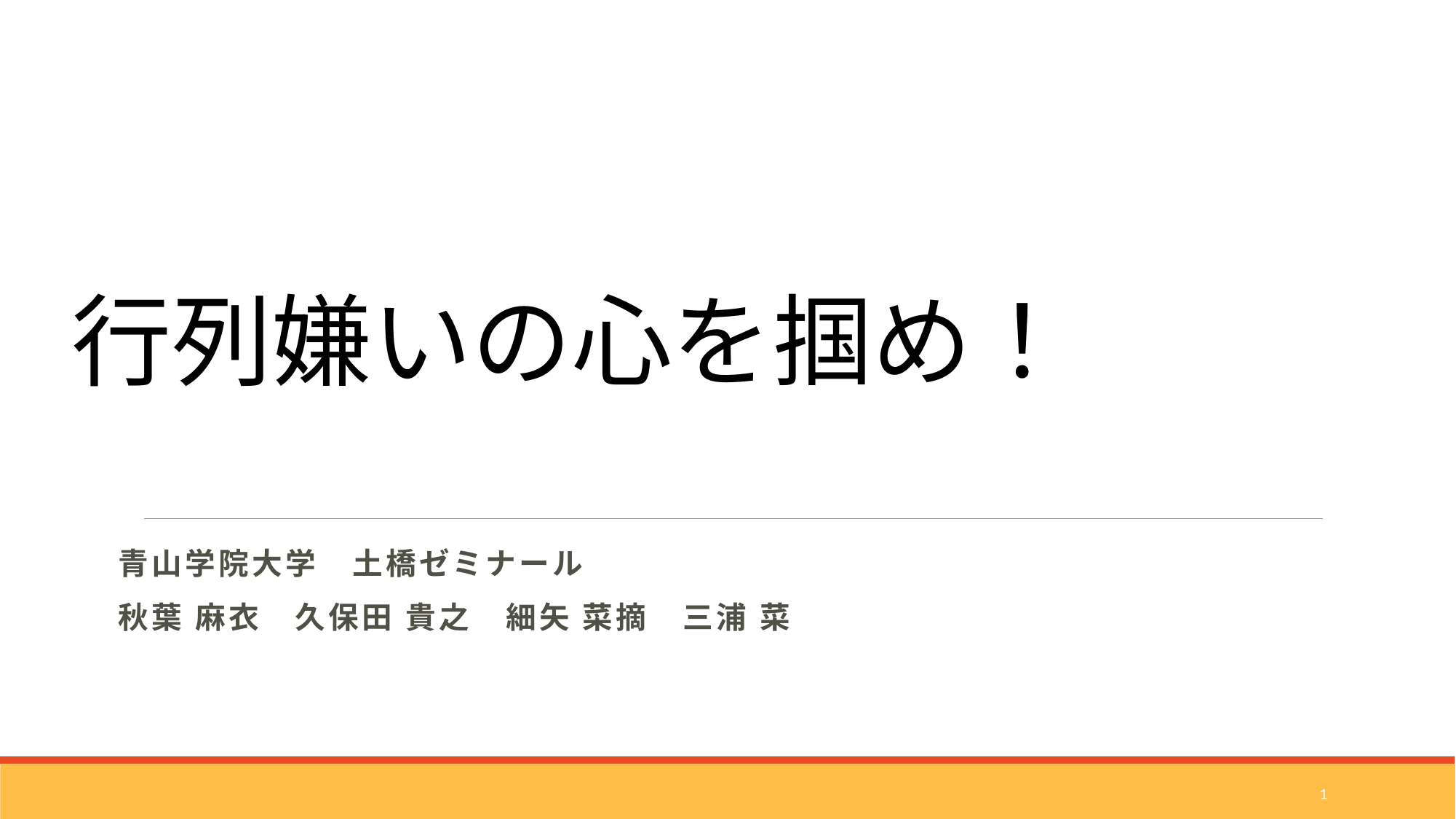

# 行列嫌いの心を掴め！
青山学院大学　土橋ゼミナール
秋葉 麻衣　久保田 貴之　細矢 菜摘　三浦 菜
1